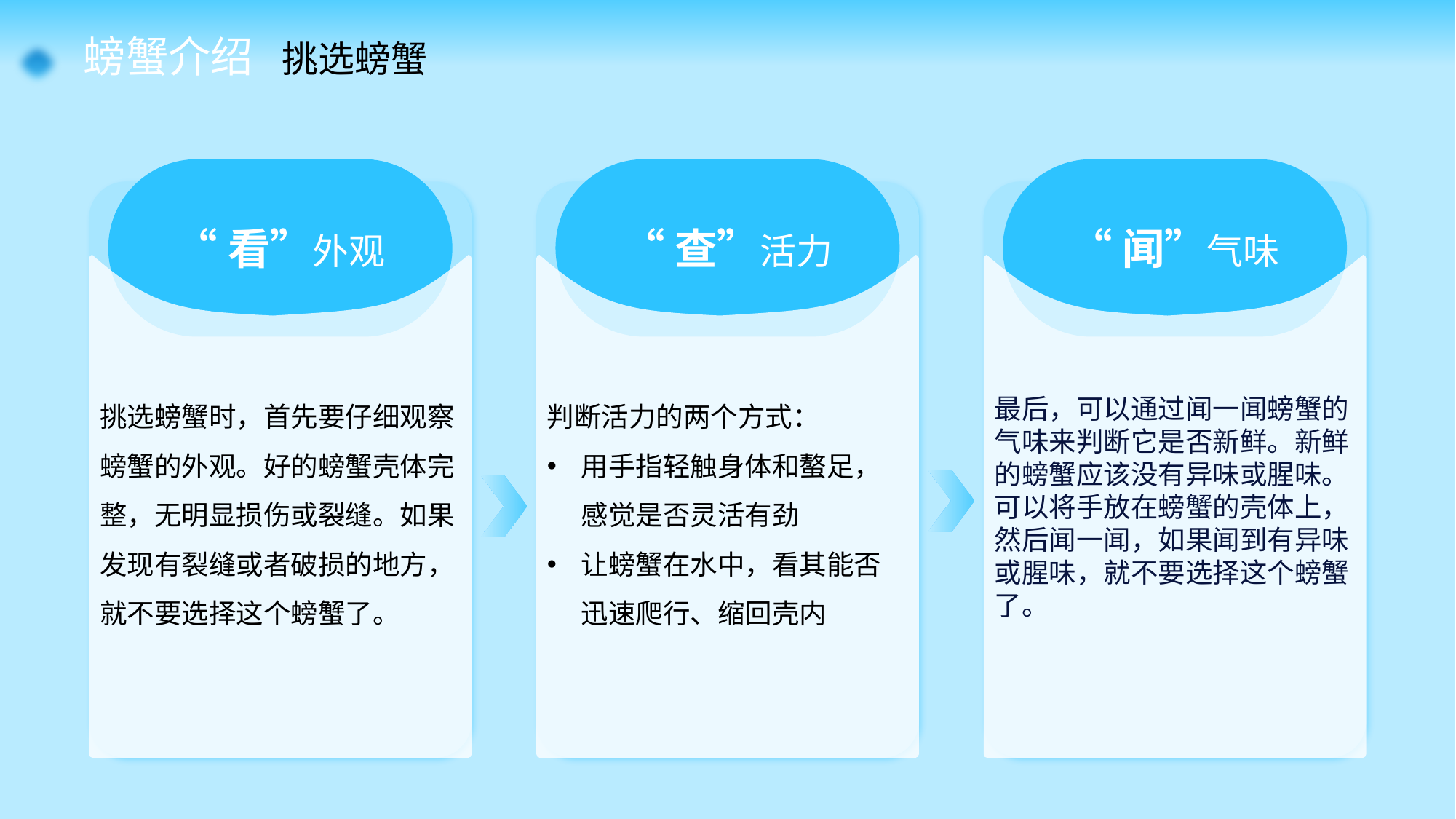

螃蟹介绍   挑选螃蟹

“看”外观

挑选螃蟹时，首先要仔细观察螃蟹的外观。好的螃蟹壳体完整，无明显损伤或裂缝。如果发现有裂缝或者破损的地方，就不要选择这个螃蟹了。
“查”活力

判断活力的两个方式：
用手指轻触身体和螯足，感觉是否灵活有劲
让螃蟹在水中，看其能否迅速爬行、缩回壳内
“闻”气味

最后，可以通过闻一闻螃蟹的气味来判断它是否新鲜。新鲜的螃蟹应该没有异味或腥味。可以将手放在螃蟹的壳体上，然后闻一闻，如果闻到有异味或腥味，就不要选择这个螃蟹了。